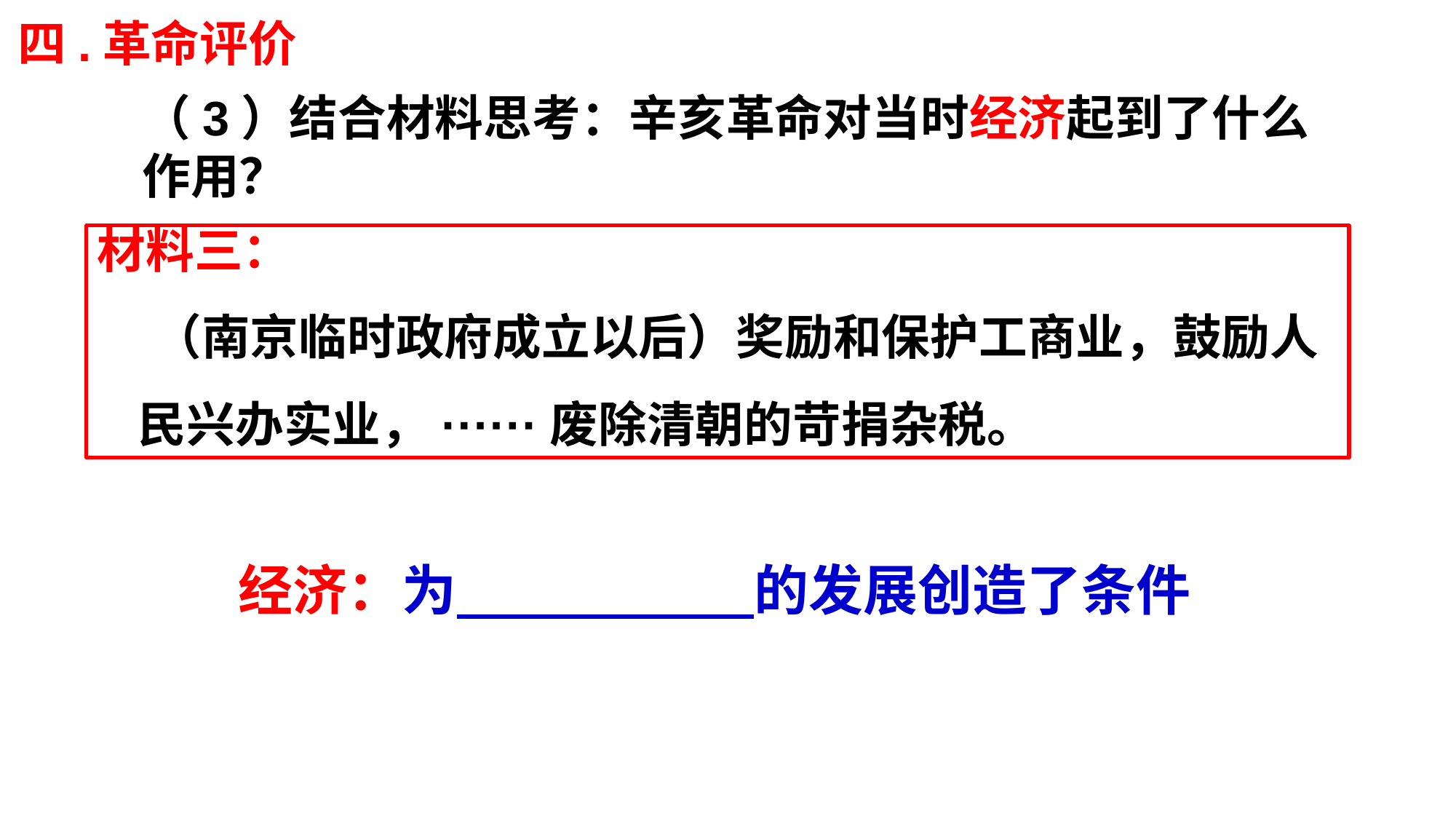

四.革命评价
（3）结合材料思考：辛亥革命对当时经济起到了什么作用？
材料三：
    （南京临时政府成立以后）奖励和保护工商业，鼓励人民兴办实业，······废除清朝的苛捐杂税。
经济：为                        的发展创造了条件